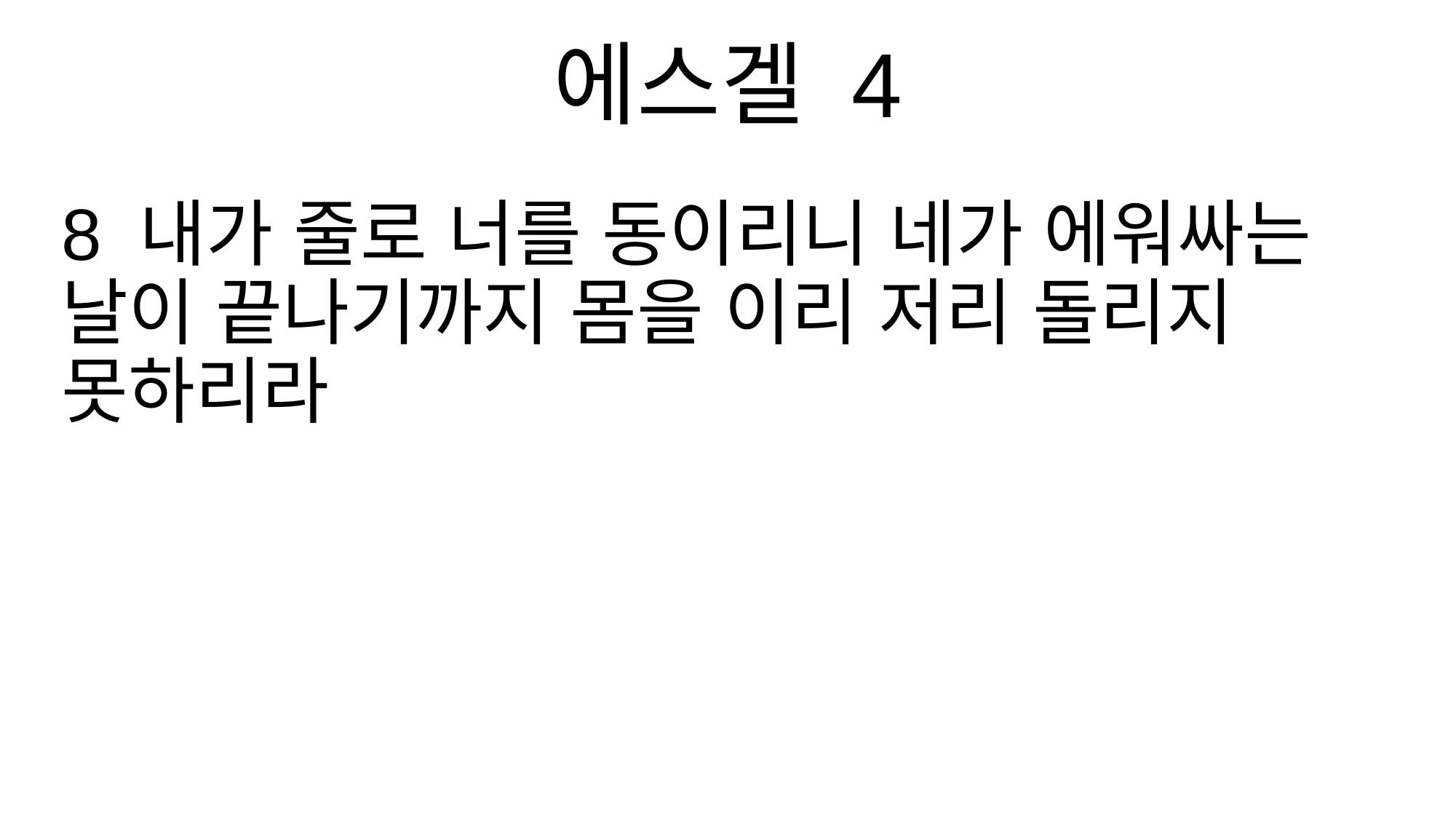

에스겔 4
8 내가 줄로 너를 동이리니 네가 에워싸는 날이 끝나기까지 몸을 이리 저리 돌리지 못하리라